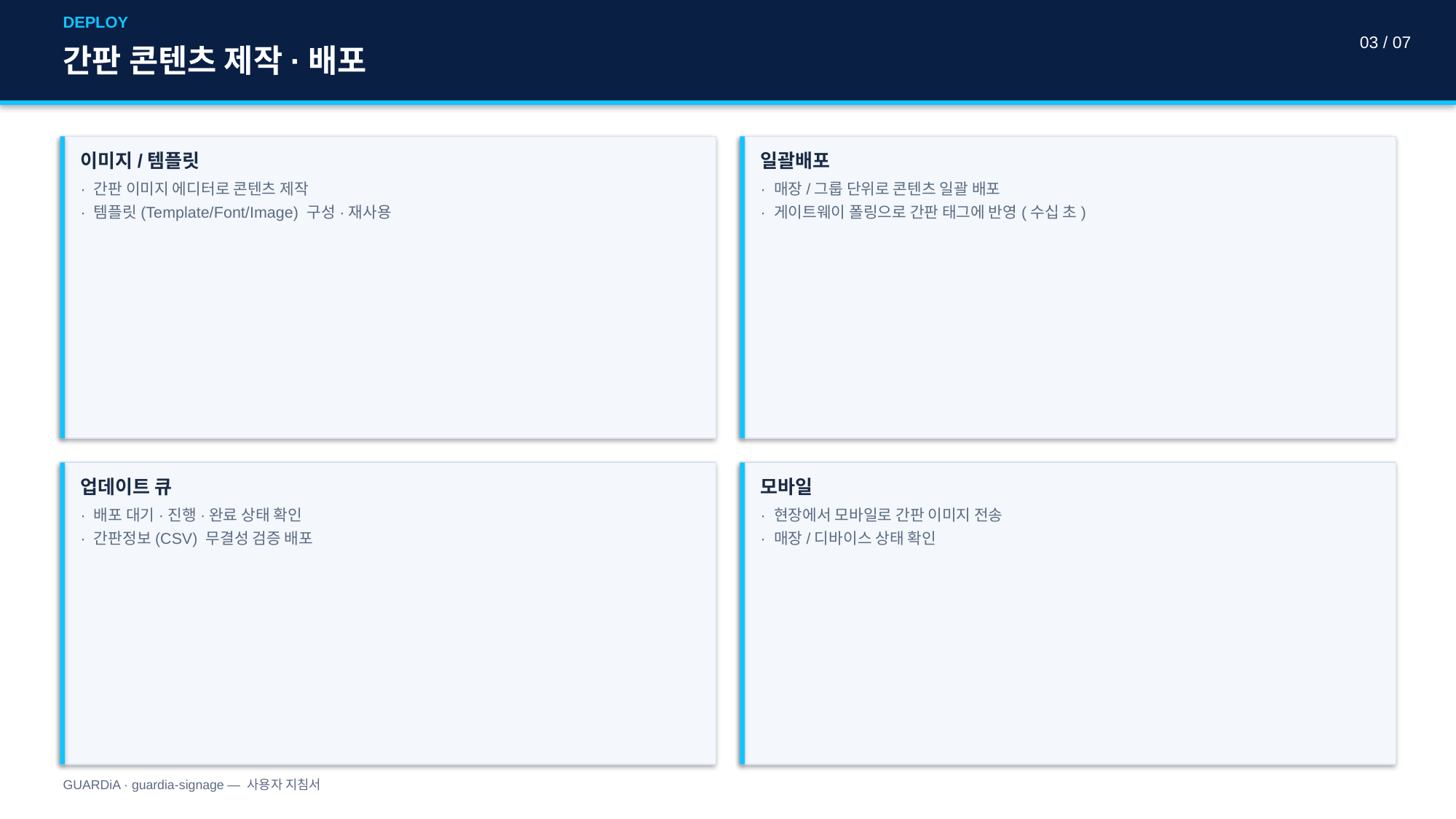

DEPLOY
03 / 07
간판 콘텐츠 제작·배포

이미지/템플릿
· 간판 이미지 에디터로 콘텐츠 제작
· 템플릿(Template/Font/Image) 구성·재사용
일괄배포
· 매장/그룹 단위로 콘텐츠 일괄 배포
· 게이트웨이 폴링으로 간판 태그에 반영(수십 초)

업데이트 큐
· 배포 대기·진행·완료 상태 확인
· 간판정보(CSV) 무결성 검증 배포
모바일
· 현장에서 모바일로 간판 이미지 전송
· 매장/디바이스 상태 확인
GUARDiA · guardia-signage — 사용자 지침서